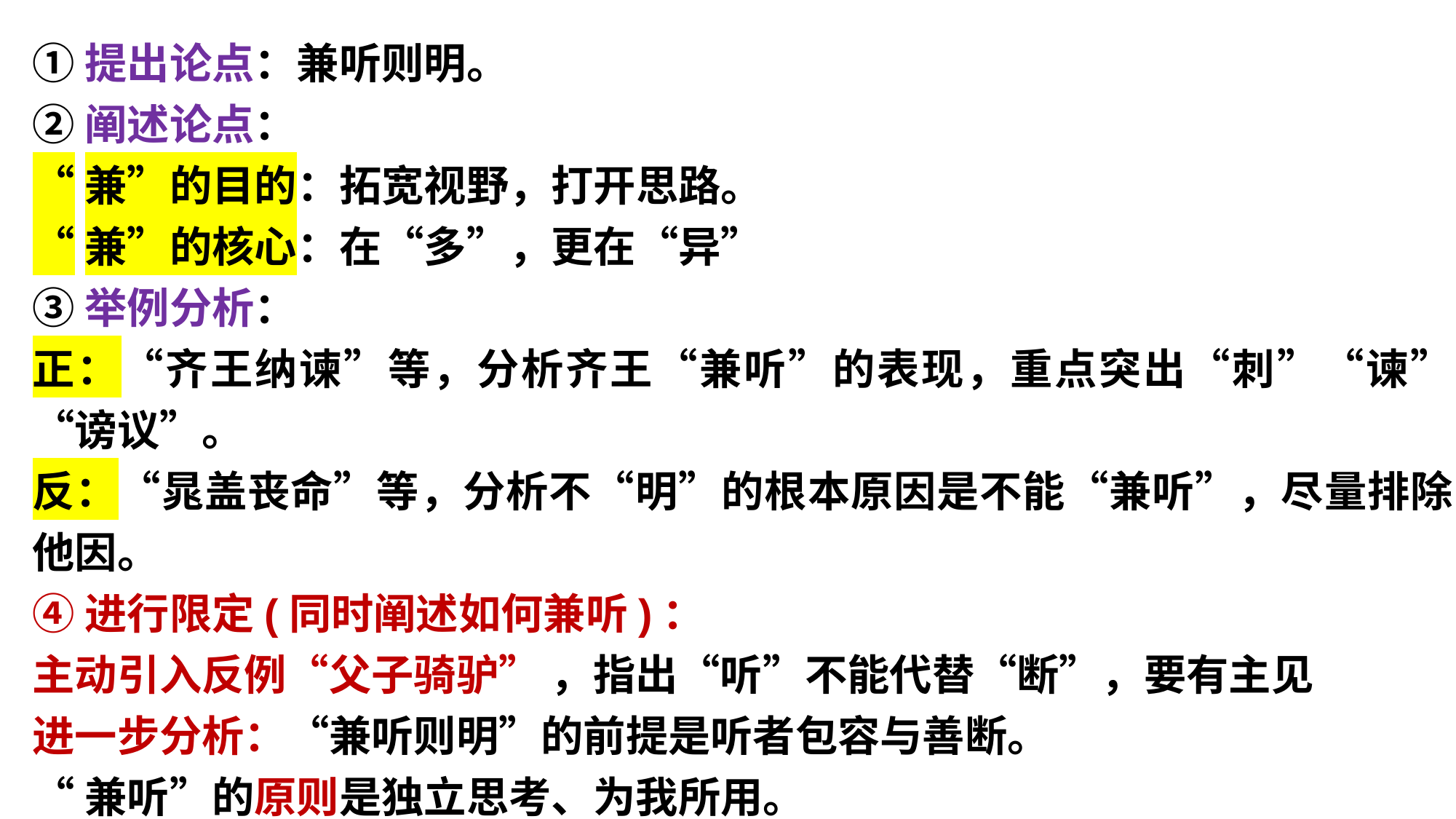

①提出论点：兼听则明。
②阐述论点：
“兼”的目的：拓宽视野，打开思路。
“兼”的核心：在“多”，更在“异”
③举例分析：
正：“齐王纳谏”等，分析齐王“兼听”的表现，重点突出“刺”“谏”“谤议”。
反：“晁盖丧命”等，分析不“明”的根本原因是不能“兼听”，尽量排除他因。
④进行限定(同时阐述如何兼听)：
主动引入反例“父子骑驴” ，指出“听”不能代替“断”，要有主见
进一步分析：“兼听则明”的前提是听者包容与善断。
“兼听”的原则是独立思考、为我所用。